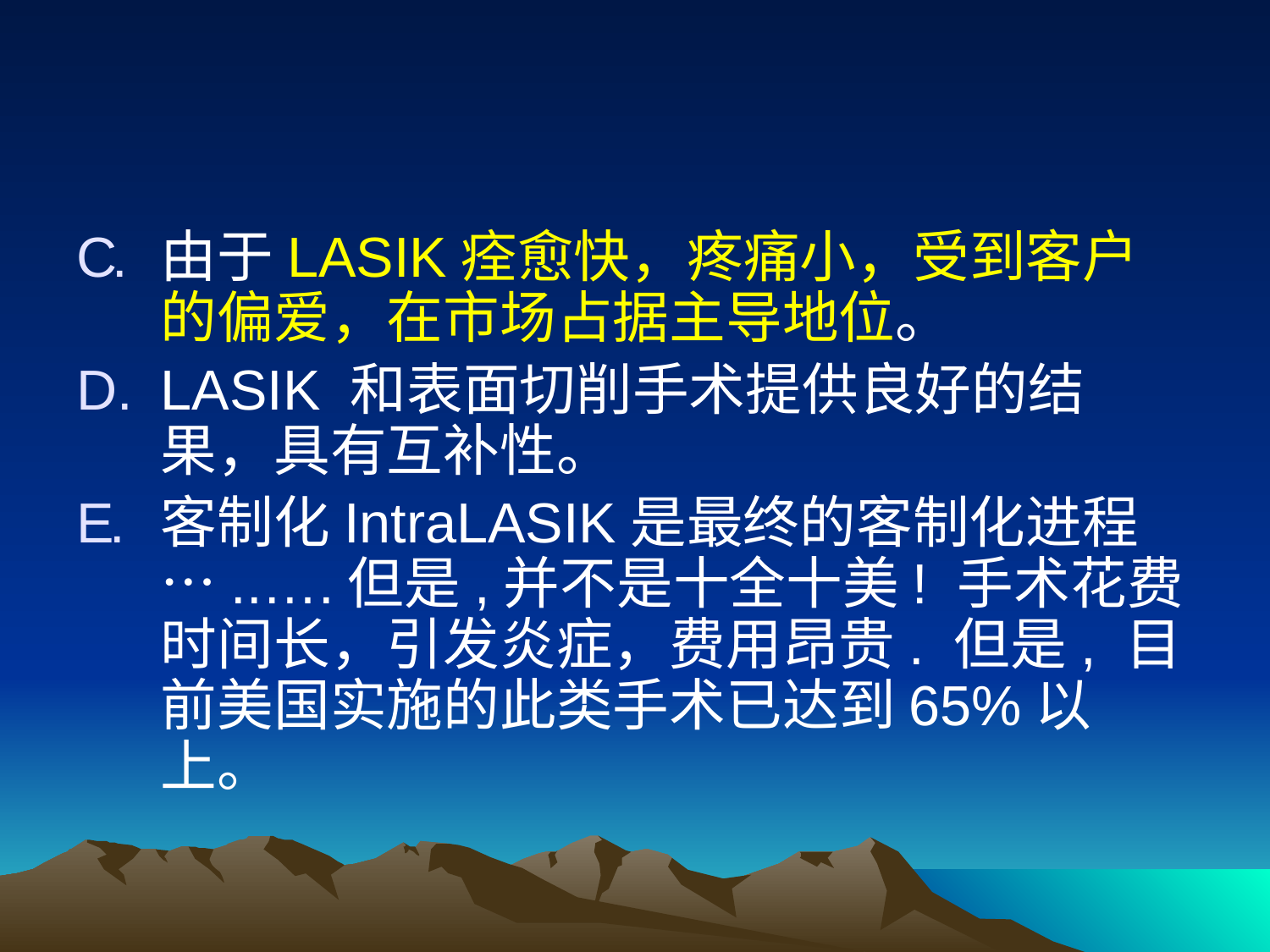

#
由于LASIK痊愈快，疼痛小，受到客户的偏爱，在市场占据主导地位。
LASIK 和表面切削手术提供良好的结果，具有互补性。
客制化IntraLASIK是最终的客制化进程 …..….但是,并不是十全十美! 手术花费时间长，引发炎症，费用昂贵. 但是, 目前美国实施的此类手术已达到65%以上。